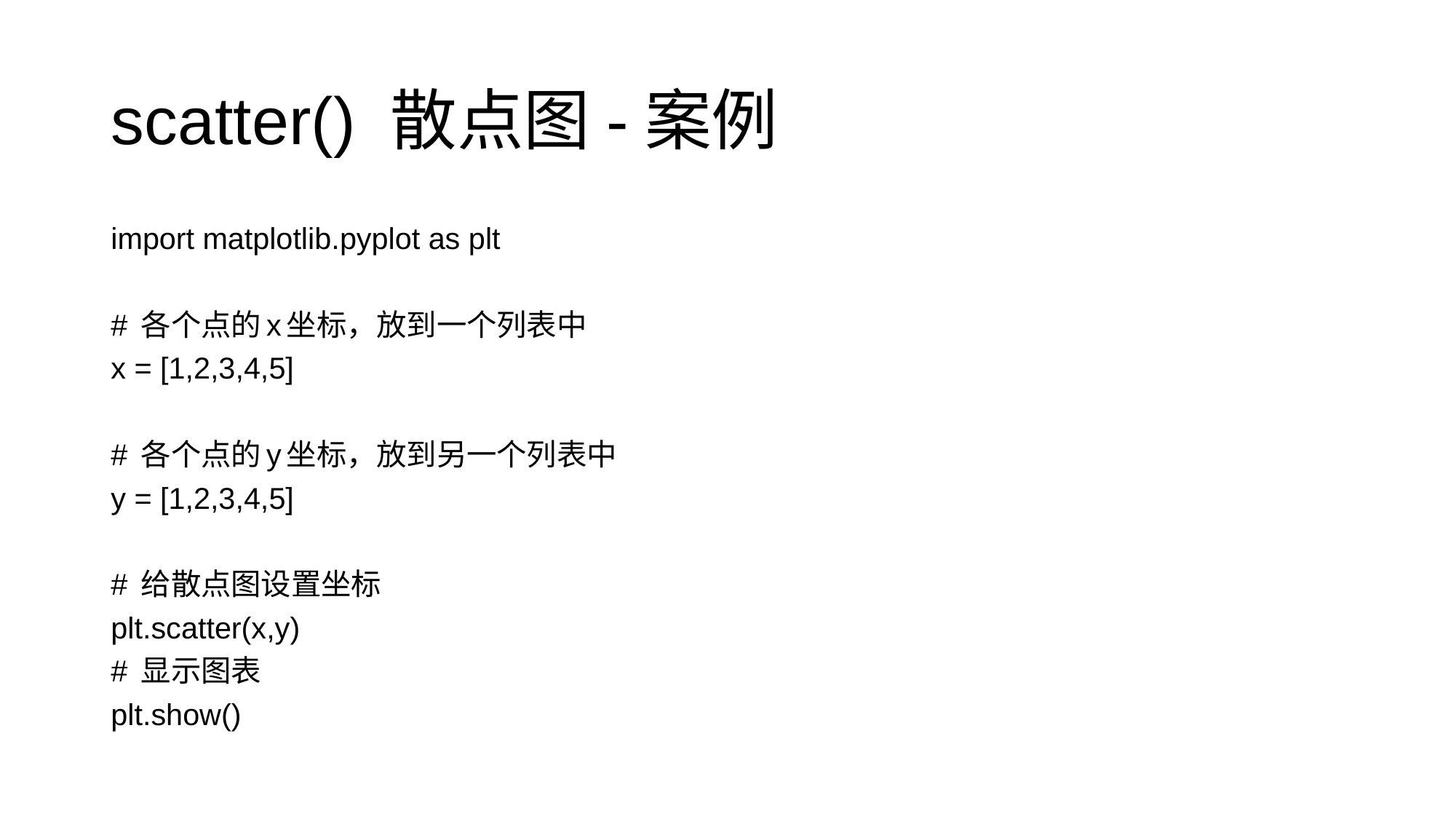

# scatter() 散点图-案例
import matplotlib.pyplot as plt

# 各个点的x坐标，放到一个列表中
x = [1,2,3,4,5]

# 各个点的y坐标，放到另一个列表中
y = [1,2,3,4,5]

# 给散点图设置坐标
plt.scatter(x,y)
# 显示图表
plt.show()